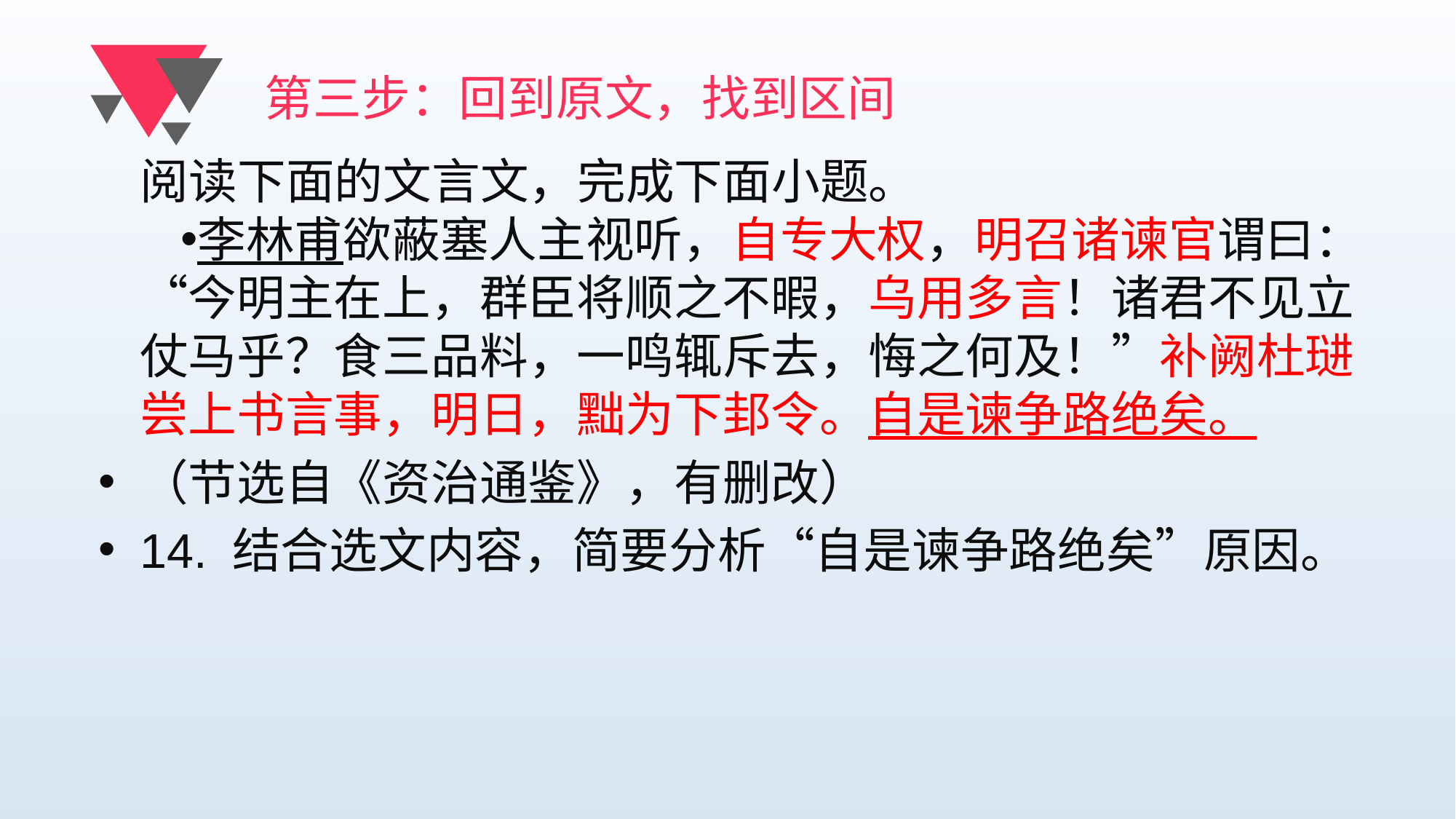

#
第三步：回到原文，找到区间
    阅读下面的文言文，完成下面小题。
李林甫欲蔽塞人主视听，自专大权，明召诸谏官谓曰：“今明主在上，群臣将顺之不暇，乌用多言！诸君不见立仗马乎？食三品料，一鸣辄斥去，悔之何及！”补阙杜琎尝上书言事，明日，黜为下邽令。自是谏争路绝矣。
（节选自《资治通鉴》，有删改）
14. 结合选文内容，简要分析“自是谏争路绝矣”原因。